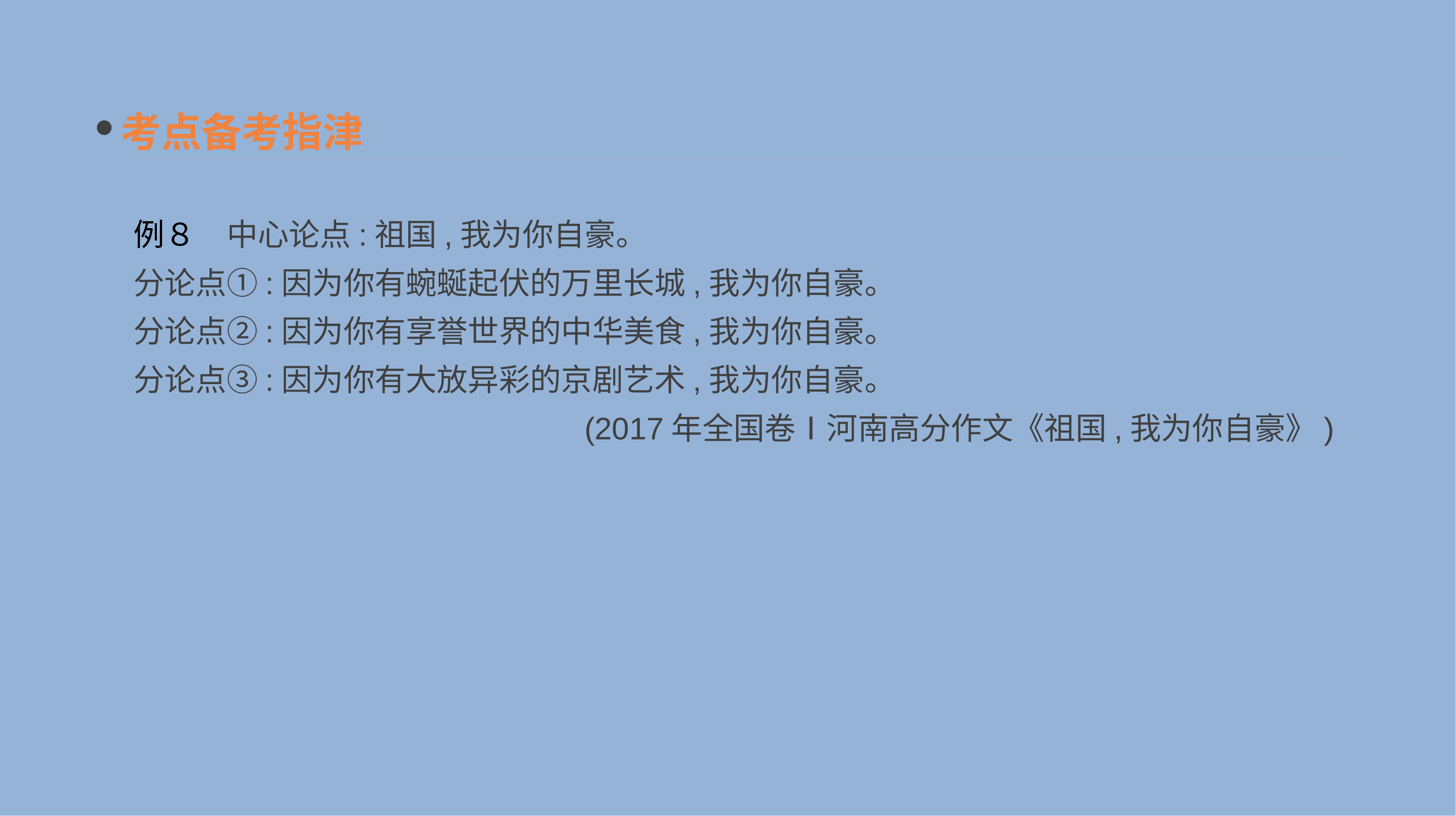

考点备考指津

例８　中心论点:祖国,我为你自豪。
分论点①:因为你有蜿蜒起伏的万里长城,我为你自豪。
分论点②:因为你有享誉世界的中华美食,我为你自豪。
分论点③:因为你有大放异彩的京剧艺术,我为你自豪。
(2017年全国卷Ⅰ河南高分作文《祖国,我为你自豪》)